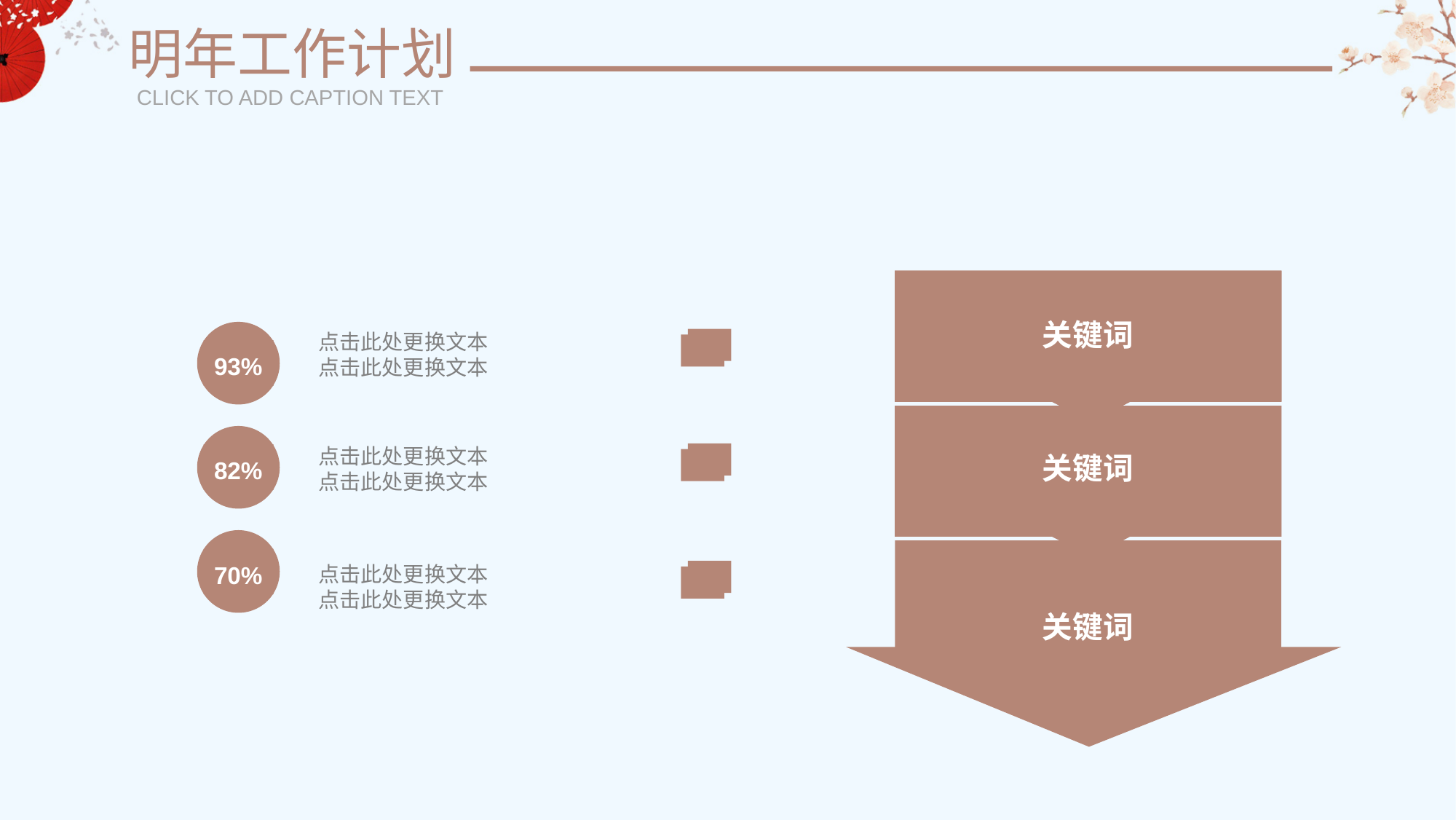

明年工作计划

CLICK TO ADD CAPTION TEXT

关键词

关键词

关键词

93%
点击此处更换文本
点击此处更换文本

82%
点击此处更换文本
点击此处更换文本

70%
点击此处更换文本
点击此处更换文本